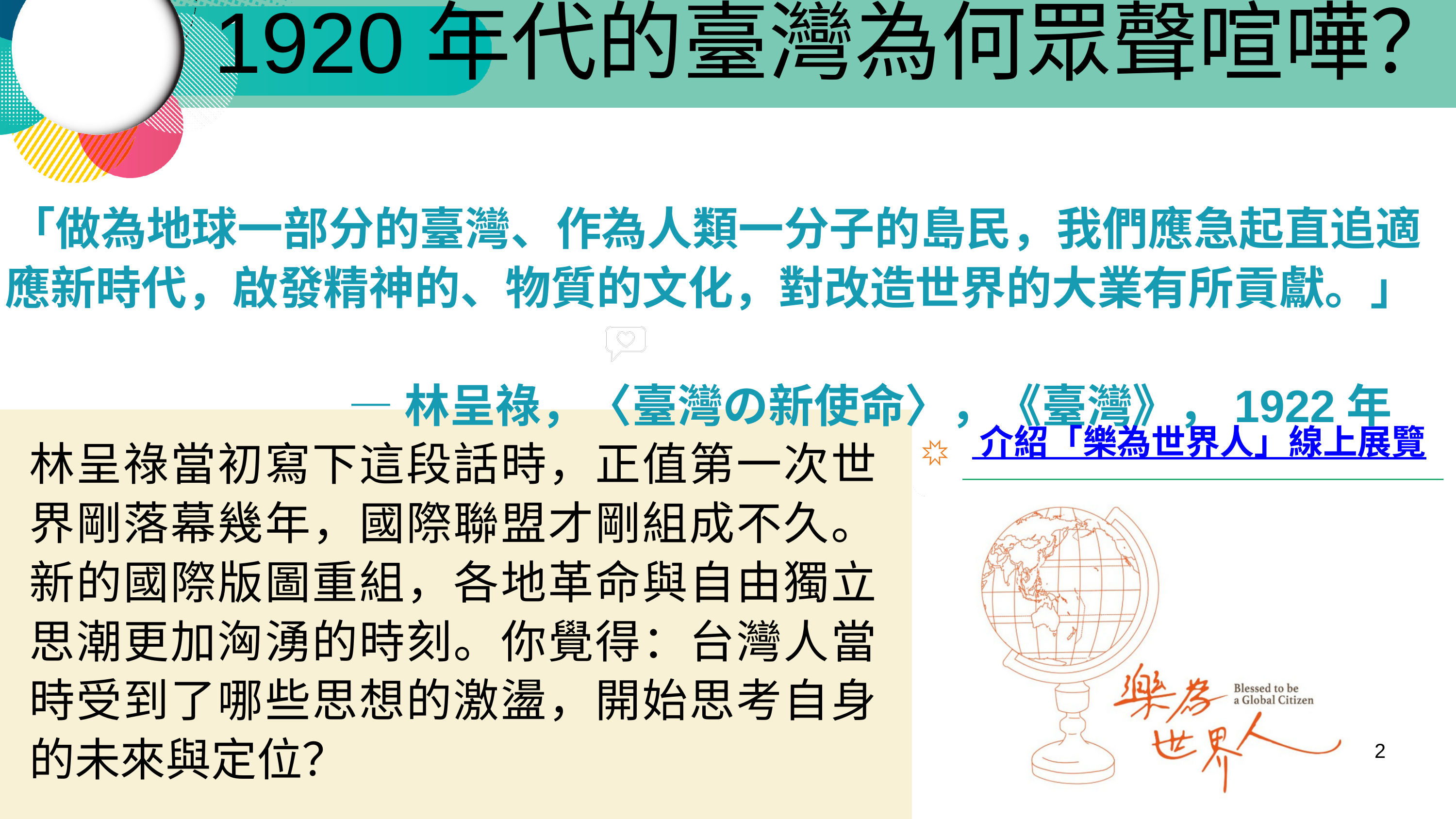

1920年代的臺灣為何眾聲喧嘩？
「做為地球一部分的臺灣、作為人類一分子的島民，我們應急起直追適應新時代，啟發精神的、物質的文化，對改造世界的大業有所貢獻。」
                              —林呈祿，〈臺灣の新使命〉，《臺灣》，1922年

 介紹「樂為世界人」線上展覽
林呈祿當初寫下這段話時，正值第一次世界剛落幕幾年，國際聯盟才剛組成不久。新的國際版圖重組，各地革命與自由獨立思潮更加洶湧的時刻。你覺得：台灣人當時受到了哪些思想的激盪，開始思考自身的未來與定位？

2